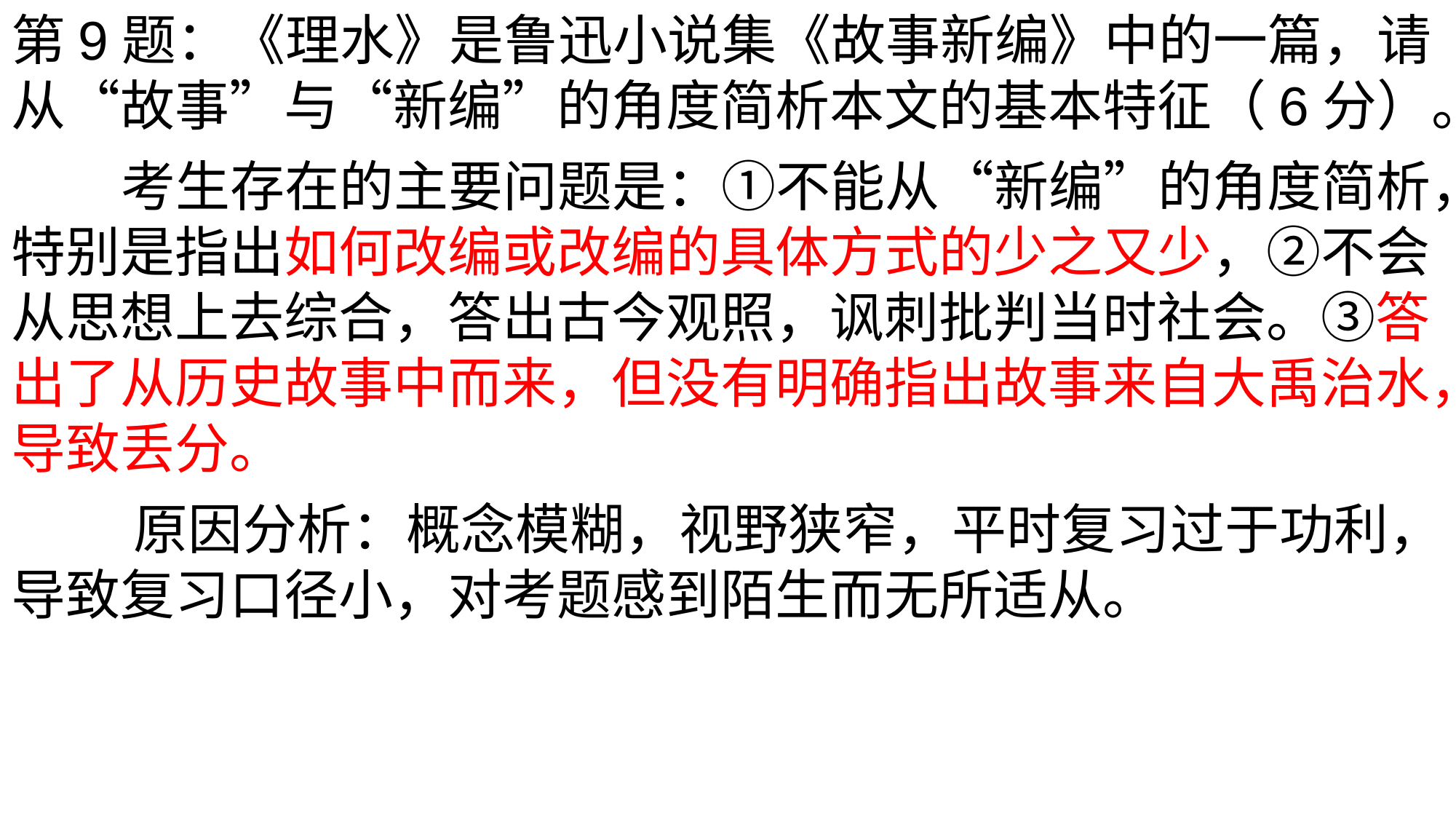

第9题：《理水》是鲁迅小说集《故事新编》中的一篇，请从“故事”与“新编”的角度简析本文的基本特征（6分）。
        考生存在的主要问题是：①不能从“新编”的角度简析，特别是指出如何改编或改编的具体方式的少之又少，②不会从思想上去综合，答出古今观照，讽刺批判当时社会。③答出了从历史故事中而来，但没有明确指出故事来自大禹治水，导致丢分。
         原因分析：概念模糊，视野狭窄，平时复习过于功利，导致复习口径小，对考题感到陌生而无所适从。